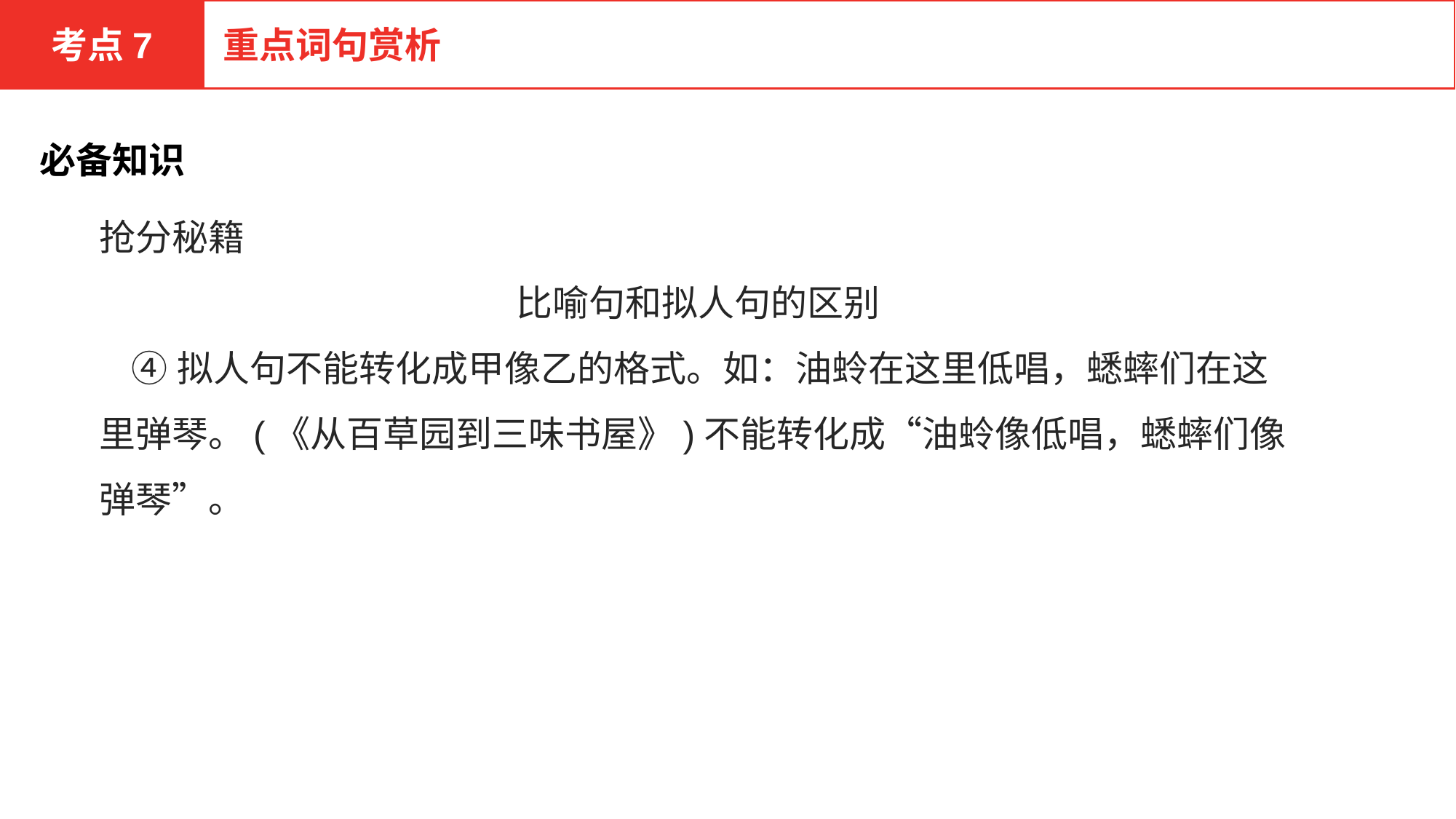

考点7
重点词句赏析
必备知识
抢分秘籍
比喻句和拟人句的区别
    ④拟人句不能转化成甲像乙的格式。如：油蛉在这里低唱，蟋蟀们在这里弹琴。(《从百草园到三味书屋》)不能转化成“油蛉像低唱，蟋蟀们像弹琴”。